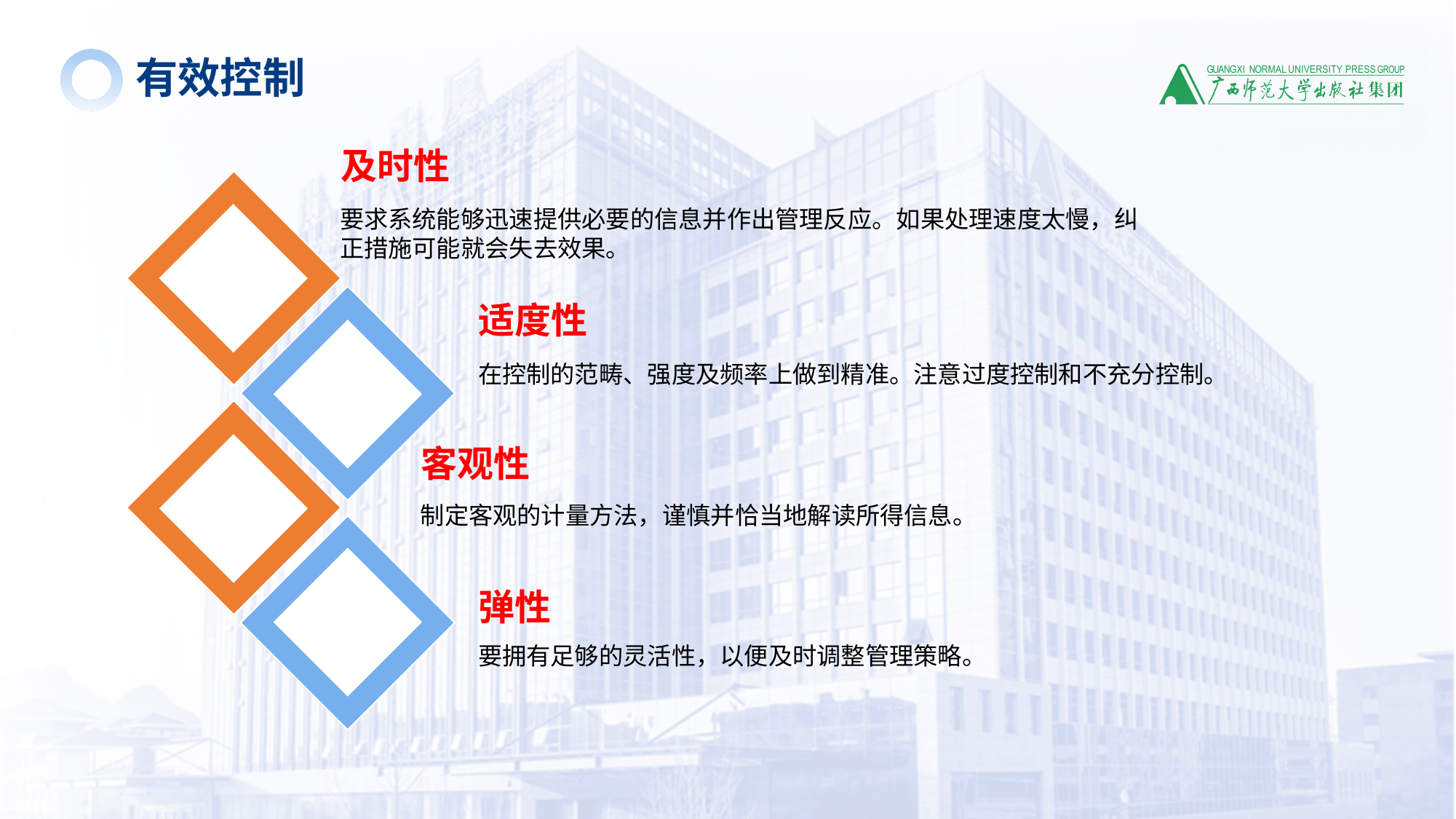

有效控制

及时性
要求系统能够迅速提供必要的信息并作出管理反应。如果处理速度太慢，纠正措施可能就会失去效果。

适度性
在控制的范畴、强度及频率上做到精准。注意过度控制和不充分控制。

客观性
制定客观的计量方法，谨慎并恰当地解读所得信息。

弹性
要拥有足够的灵活性，以便及时调整管理策略。